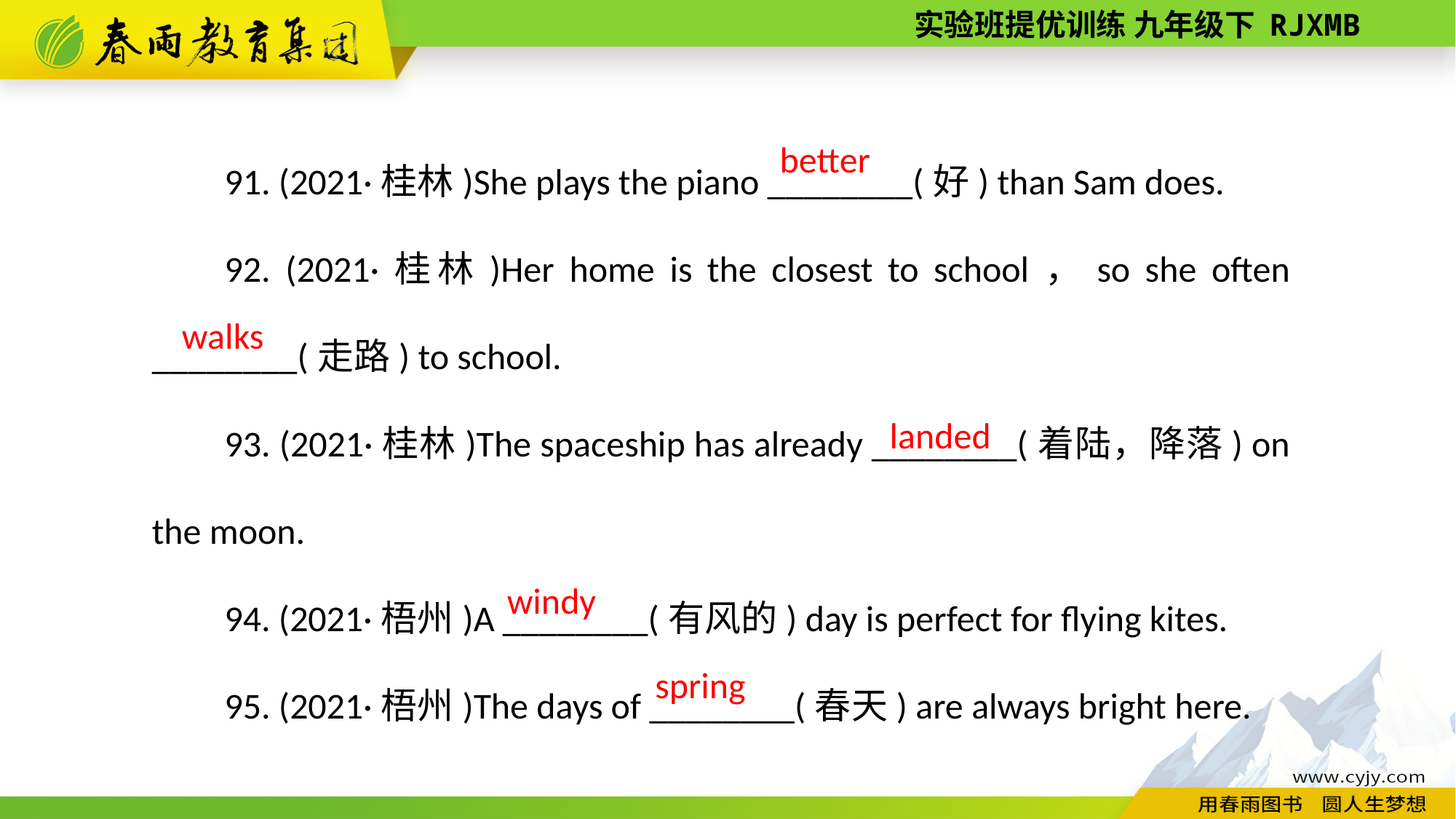

91. (2021·桂林)She plays the piano ________(好) than Sam does.
92. (2021·桂林)Her home is the closest to school，so she often ________(走路) to school.
93. (2021·桂林)The spaceship has already ________(着陆，降落) on the moon.
94. (2021·梧州)A ________(有风的) day is perfect for flying kites.
95. (2021·梧州)The days of ________(春天) are always bright here.
better
walks
landed
windy
spring